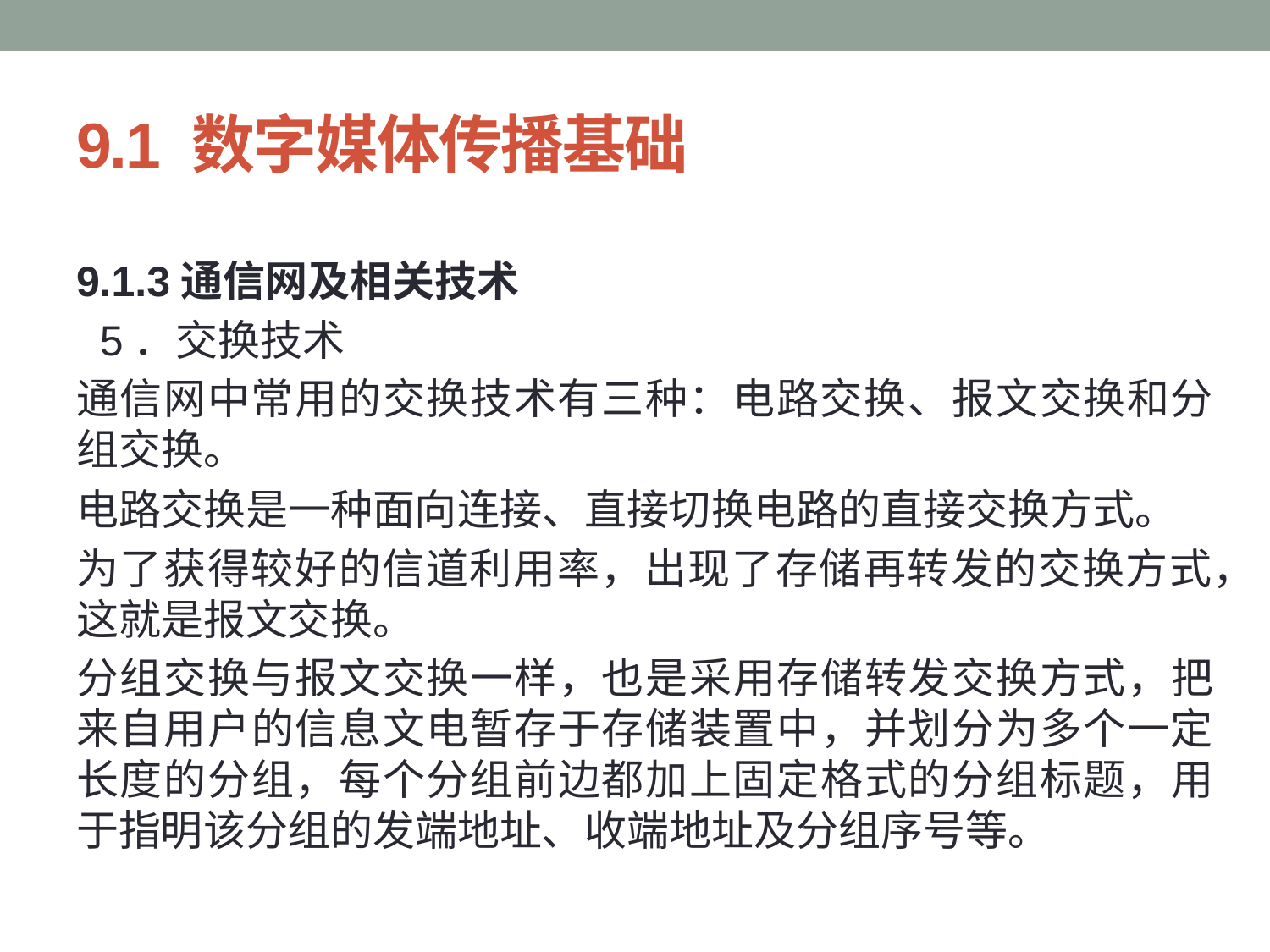

# 9.1 数字媒体传播基础
9.1.3通信网及相关技术
  5．交换技术
通信网中常用的交换技术有三种：电路交换、报文交换和分组交换。
电路交换是一种面向连接、直接切换电路的直接交换方式。
为了获得较好的信道利用率，出现了存储再转发的交换方式，这就是报文交换。
分组交换与报文交换一样，也是采用存储转发交换方式，把来自用户的信息文电暂存于存储装置中，并划分为多个一定长度的分组，每个分组前边都加上固定格式的分组标题，用于指明该分组的发端地址、收端地址及分组序号等。